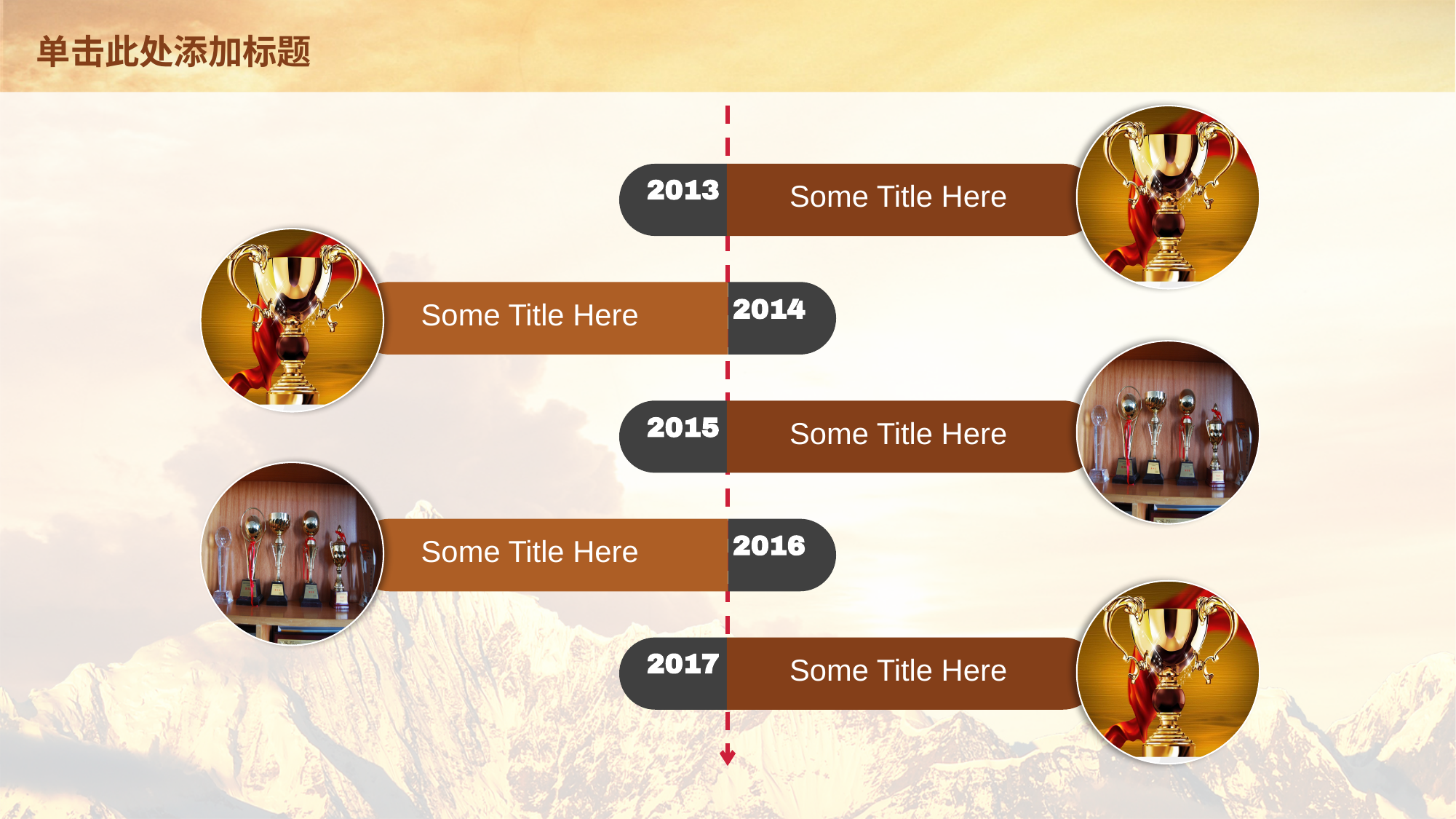

# 单击此处添加标题

2013
Some Title Here

2014
Some Title Here

2015
Some Title Here

2016
Some Title Here

2017
Some Title Here